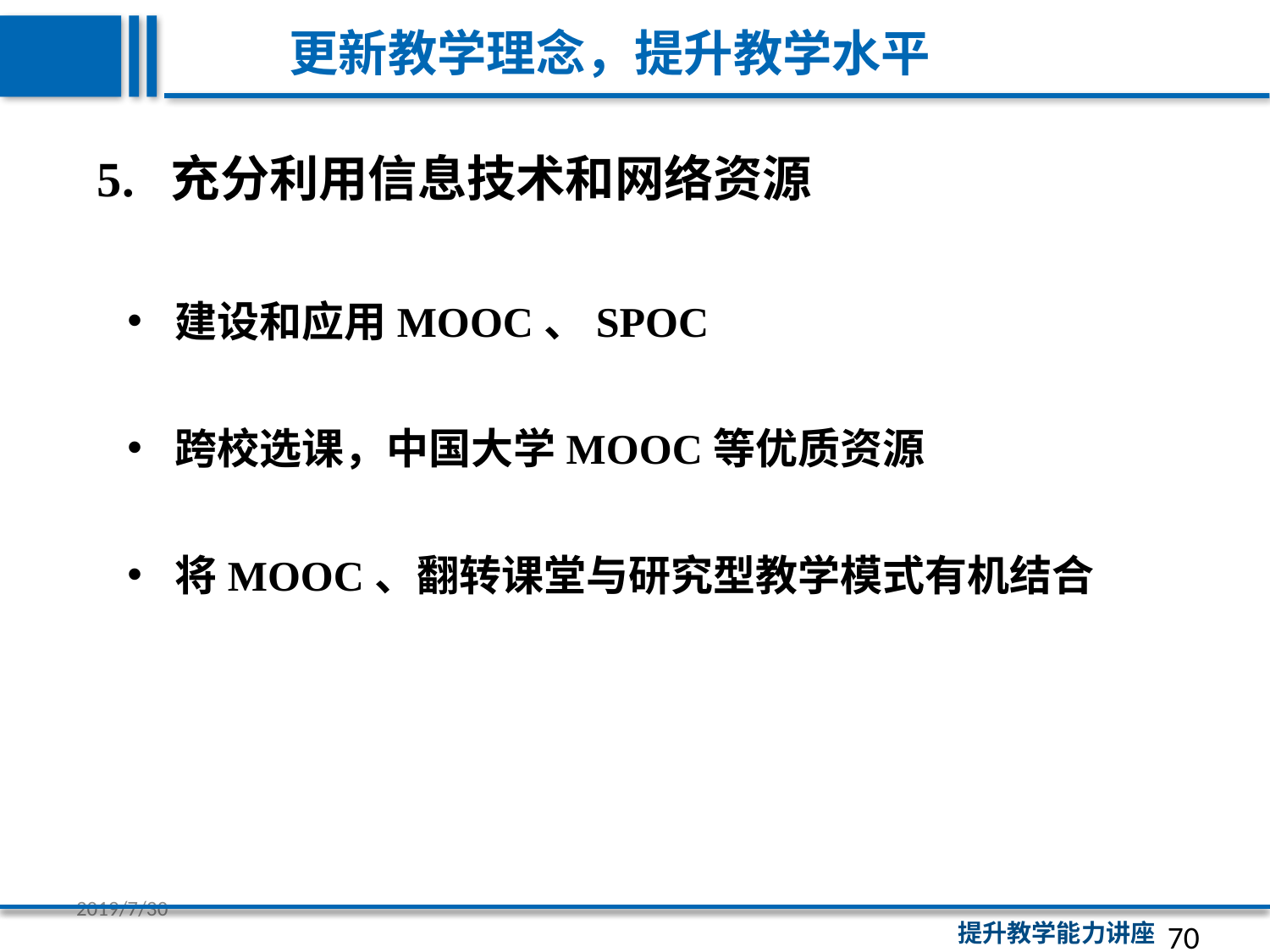

更新教学理念，提升教学水平
5.  充分利用信息技术和网络资源
建设和应用MOOC、SPOC

跨校选课，中国大学MOOC等优质资源

将MOOC、翻转课堂与研究型教学模式有机结合
70